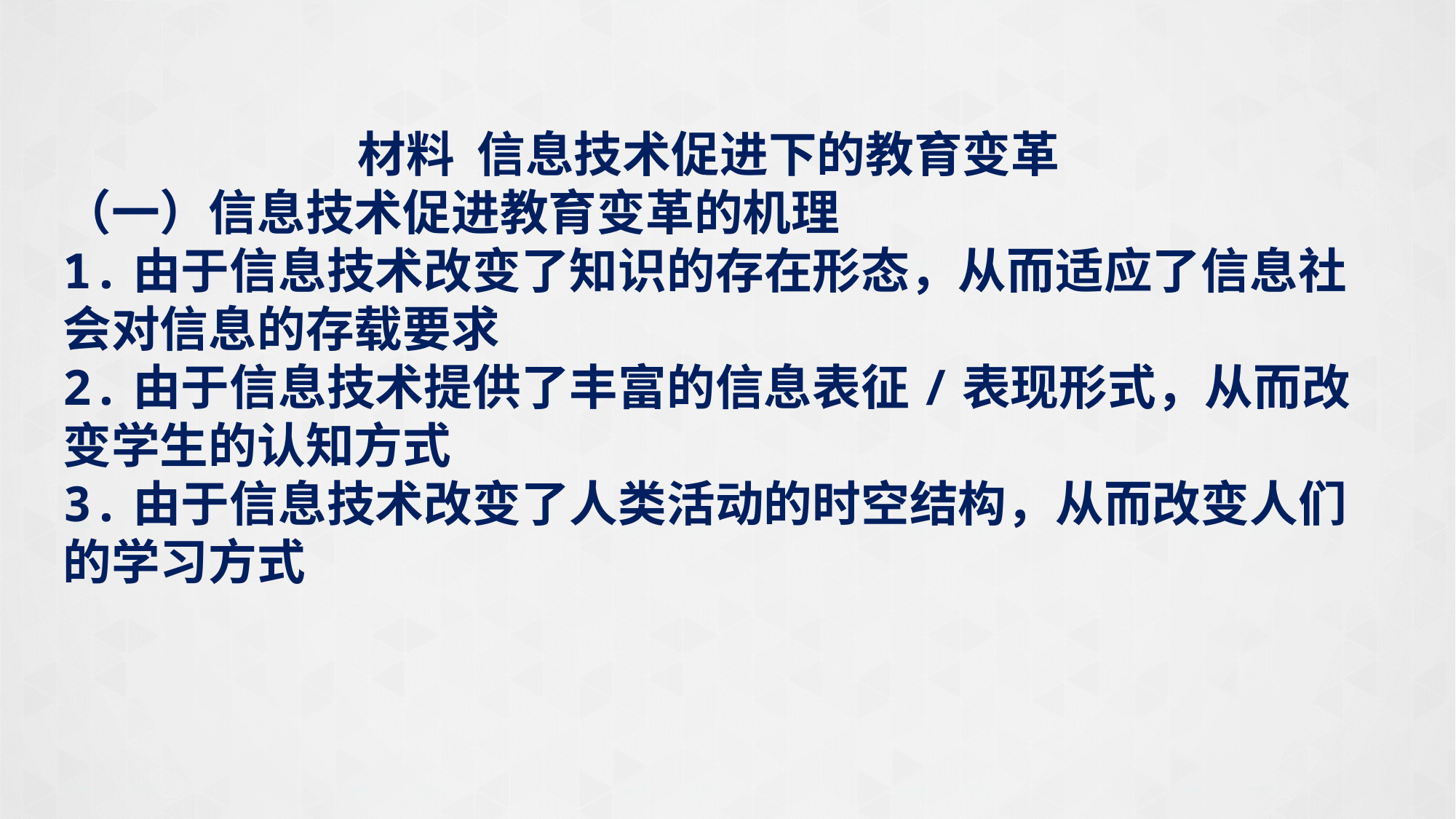

材料  信息技术促进下的教育变革
（一）信息技术促进教育变革的机理
1.由于信息技术改变了知识的存在形态，从而适应了信息社会对信息的存载要求
2.由于信息技术提供了丰富的信息表征/表现形式，从而改变学生的认知方式
3.由于信息技术改变了人类活动的时空结构，从而改变人们的学习方式